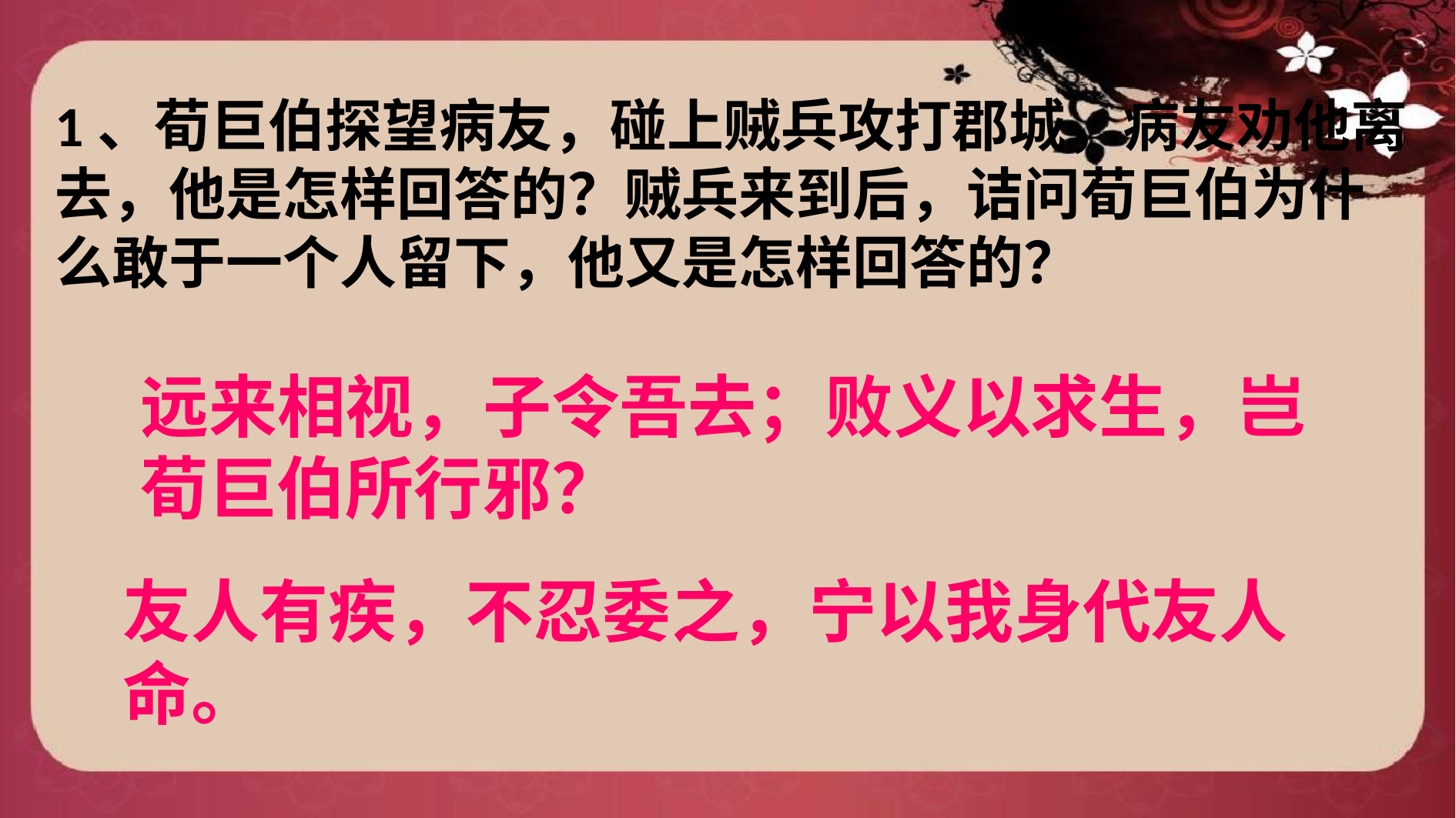

1、荀巨伯探望病友，碰上贼兵攻打郡城，病友劝他离去，他是怎样回答的？贼兵来到后，诘问荀巨伯为什么敢于一个人留下，他又是怎样回答的？
远来相视，子令吾去；败义以求生，岂荀巨伯所行邪？
友人有疾，不忍委之，宁以我身代友人命。